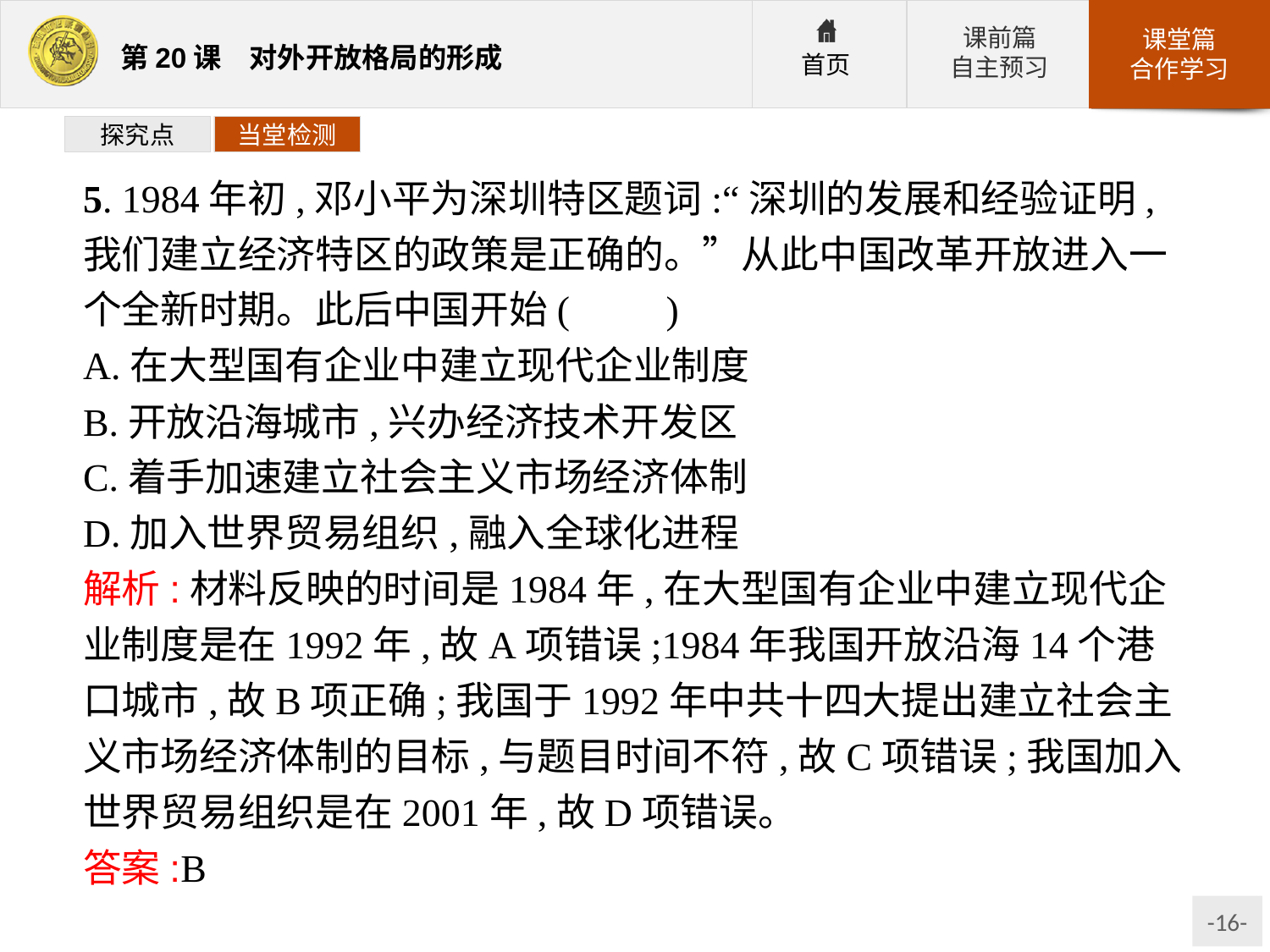

探究点
当堂检测
5. 1984年初,邓小平为深圳特区题词:“深圳的发展和经验证明,我们建立经济特区的政策是正确的。”从此中国改革开放进入一个全新时期。此后中国开始(　　)
A.在大型国有企业中建立现代企业制度
B.开放沿海城市,兴办经济技术开发区
C.着手加速建立社会主义市场经济体制
D.加入世界贸易组织,融入全球化进程
解析:材料反映的时间是1984年,在大型国有企业中建立现代企业制度是在1992年,故A项错误;1984年我国开放沿海14个港口城市,故B项正确;我国于1992年中共十四大提出建立社会主义市场经济体制的目标,与题目时间不符,故C项错误;我国加入世界贸易组织是在2001年,故D项错误。
答案:B